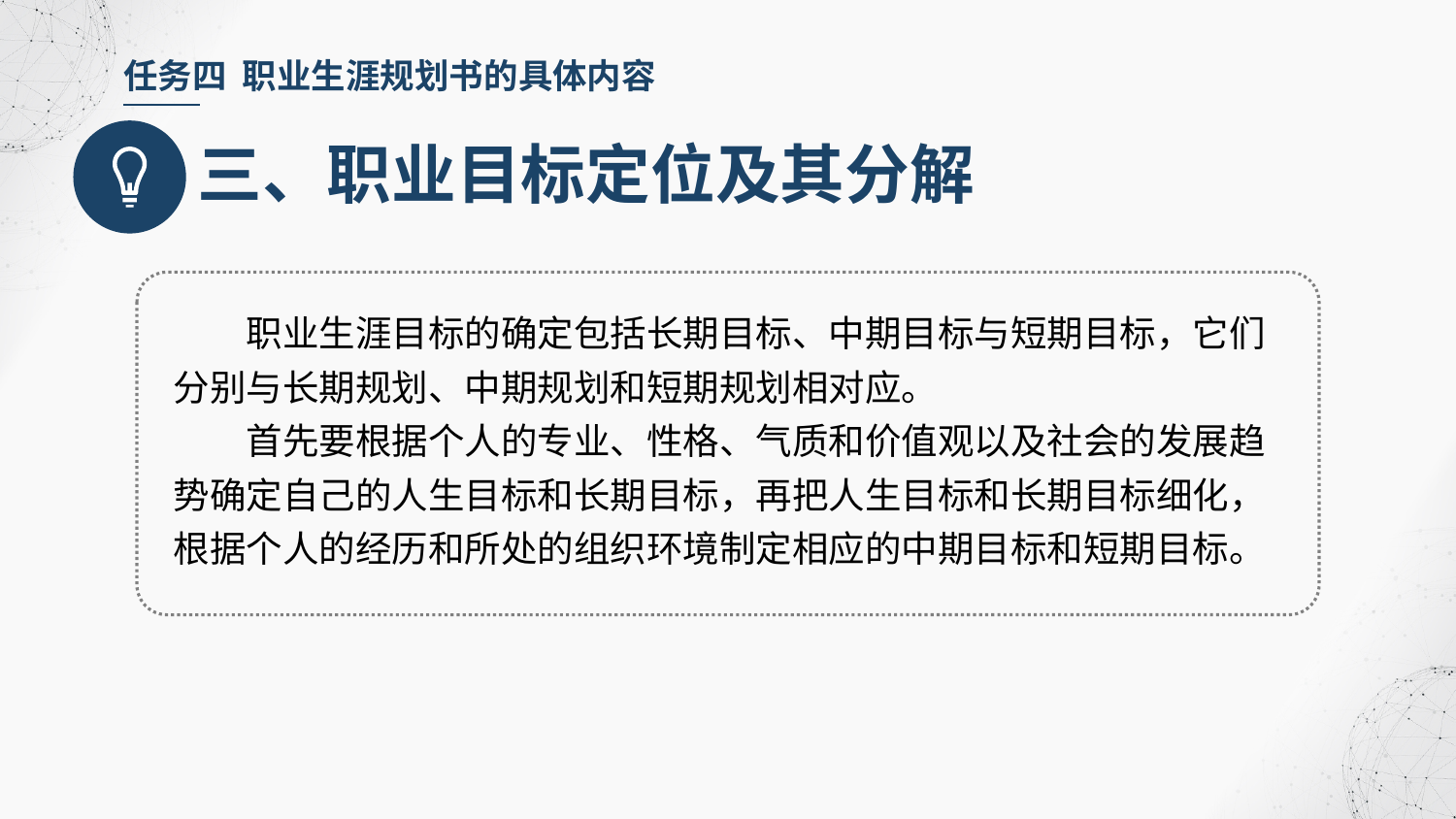

任务四  职业生涯规划书的具体内容

三、职业目标定位及其分解

职业生涯目标的确定包括长期目标、中期目标与短期目标，它们分别与长期规划、中期规划和短期规划相对应。
首先要根据个人的专业、性格、气质和价值观以及社会的发展趋势确定自己的人生目标和长期目标，再把人生目标和长期目标细化，根据个人的经历和所处的组织环境制定相应的中期目标和短期目标。